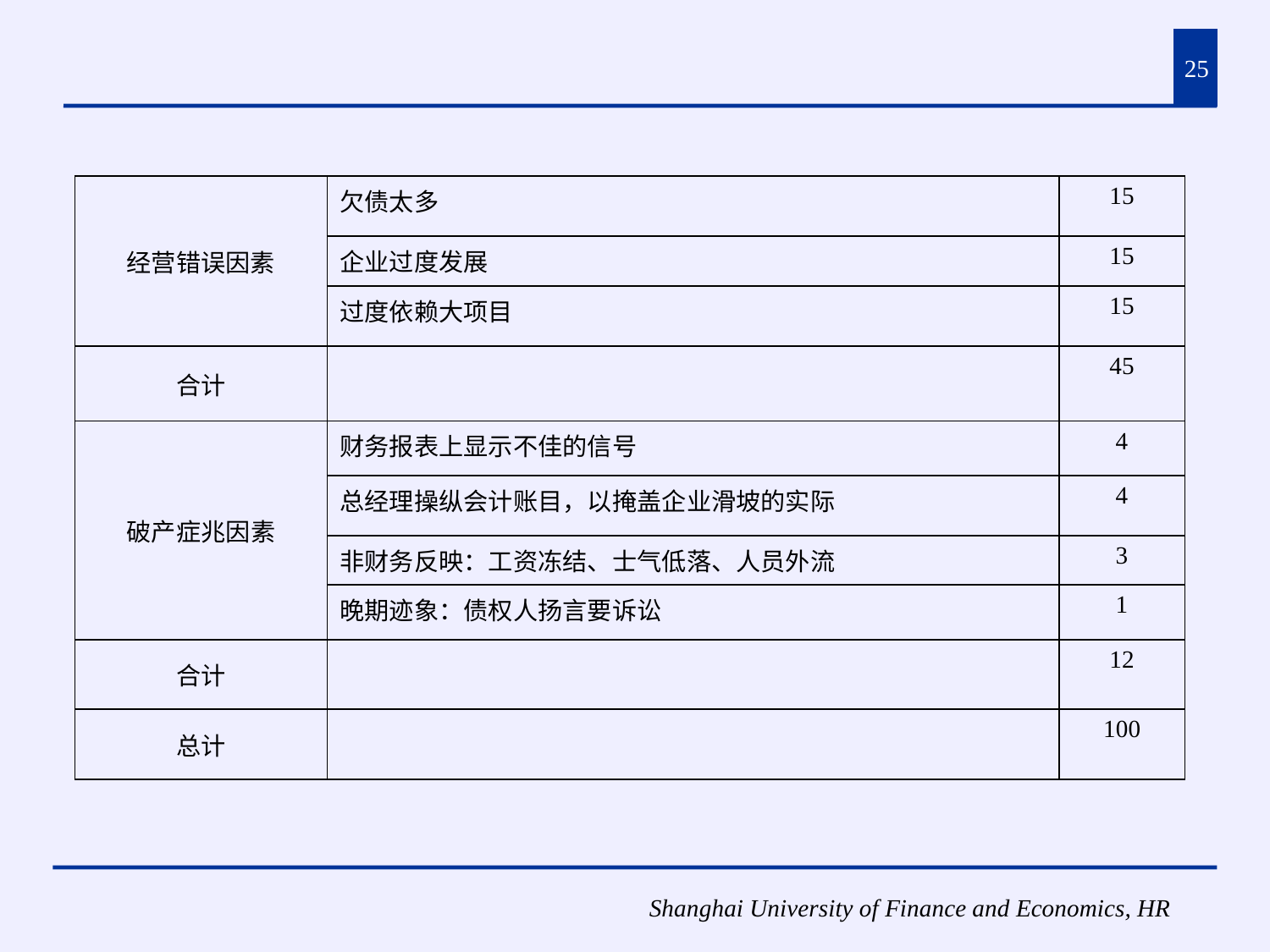

25
| 经营错误因素 | 欠债太多 | 15 |
| --- | --- | --- |
|  | 企业过度发展 | 15 |
|  | 过度依赖大项目 | 15 |
| 合计 |  | 45 |
| 破产症兆因素 | 财务报表上显示不佳的信号 | 4 |
|  | 总经理操纵会计账目，以掩盖企业滑坡的实际 | 4 |
|  | 非财务反映：工资冻结、士气低落、人员外流 | 3 |
|  | 晚期迹象：债权人扬言要诉讼 | 1 |
| 合计 |  | 12 |
| 总计 |  | 100 |